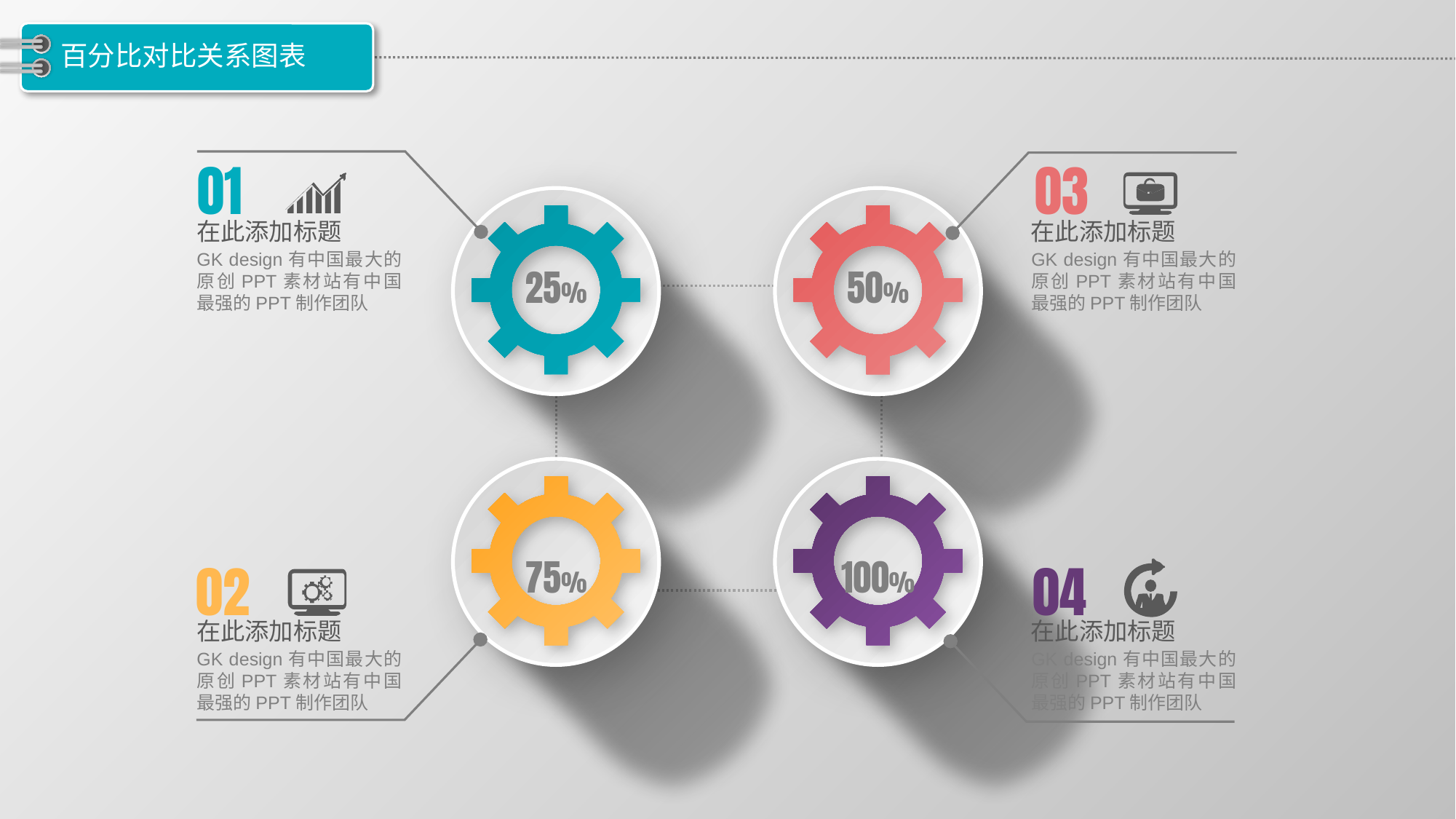

# 百分比对比关系图表

01
03

在此添加标题
在此添加标题
GK design有中国最大的原创PPT素材站有中国最强的PPT制作团队
GK design有中国最大的原创PPT素材站有中国最强的PPT制作团队
25%
50%

75%
100%
02
04

在此添加标题
在此添加标题

GK design有中国最大的原创PPT素材站有中国最强的PPT制作团队
GK design有中国最大的原创PPT素材站有中国最强的PPT制作团队